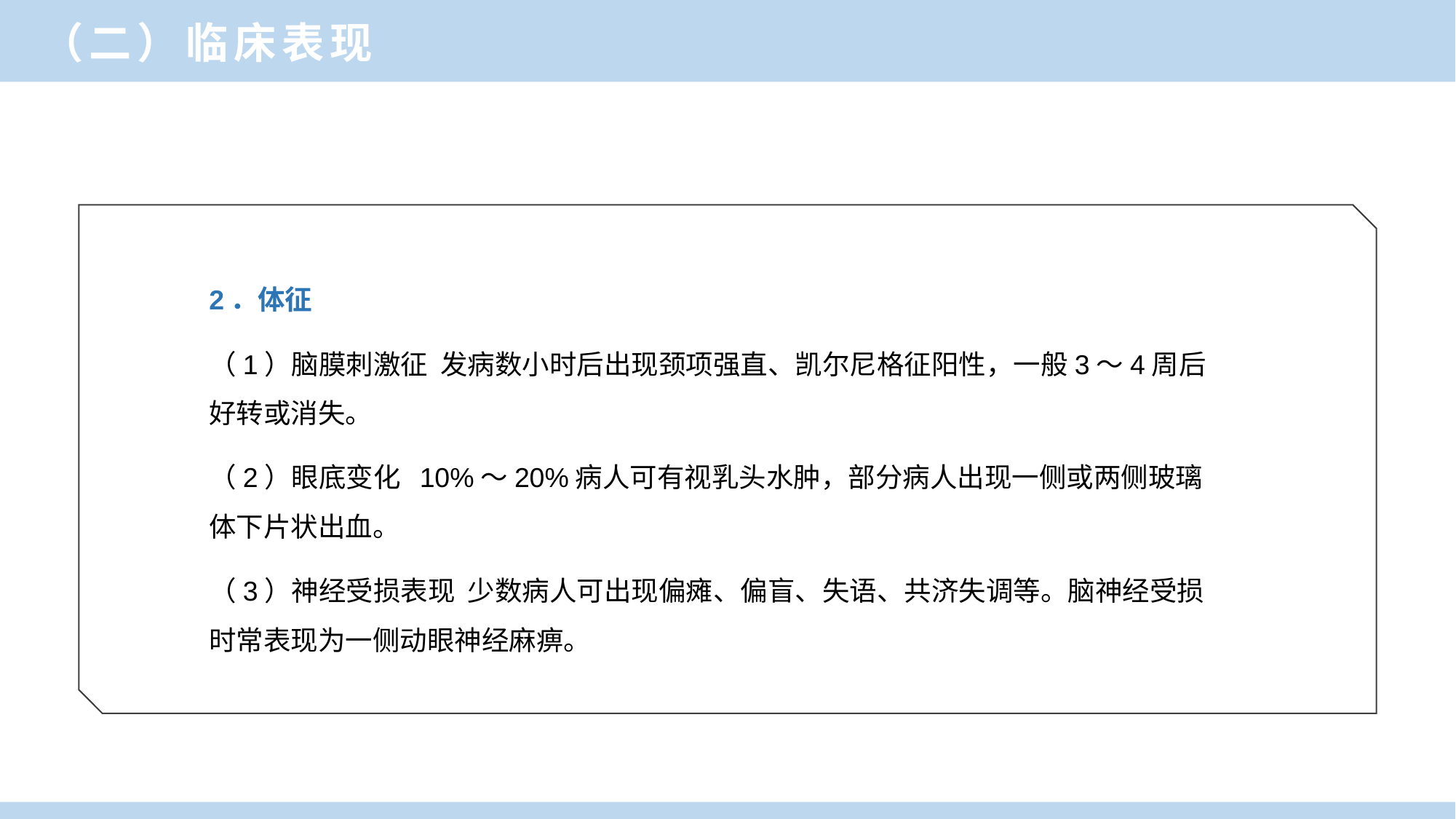

（二）临床表现

2．体征
（1）脑膜刺激征  发病数小时后出现颈项强直、凯尔尼格征阳性，一般3～4周后好转或消失。
（2）眼底变化  10%～20%病人可有视乳头水肿，部分病人出现一侧或两侧玻璃体下片状出血。
（3）神经受损表现  少数病人可出现偏瘫、偏盲、失语、共济失调等。脑神经受损时常表现为一侧动眼神经麻痹。